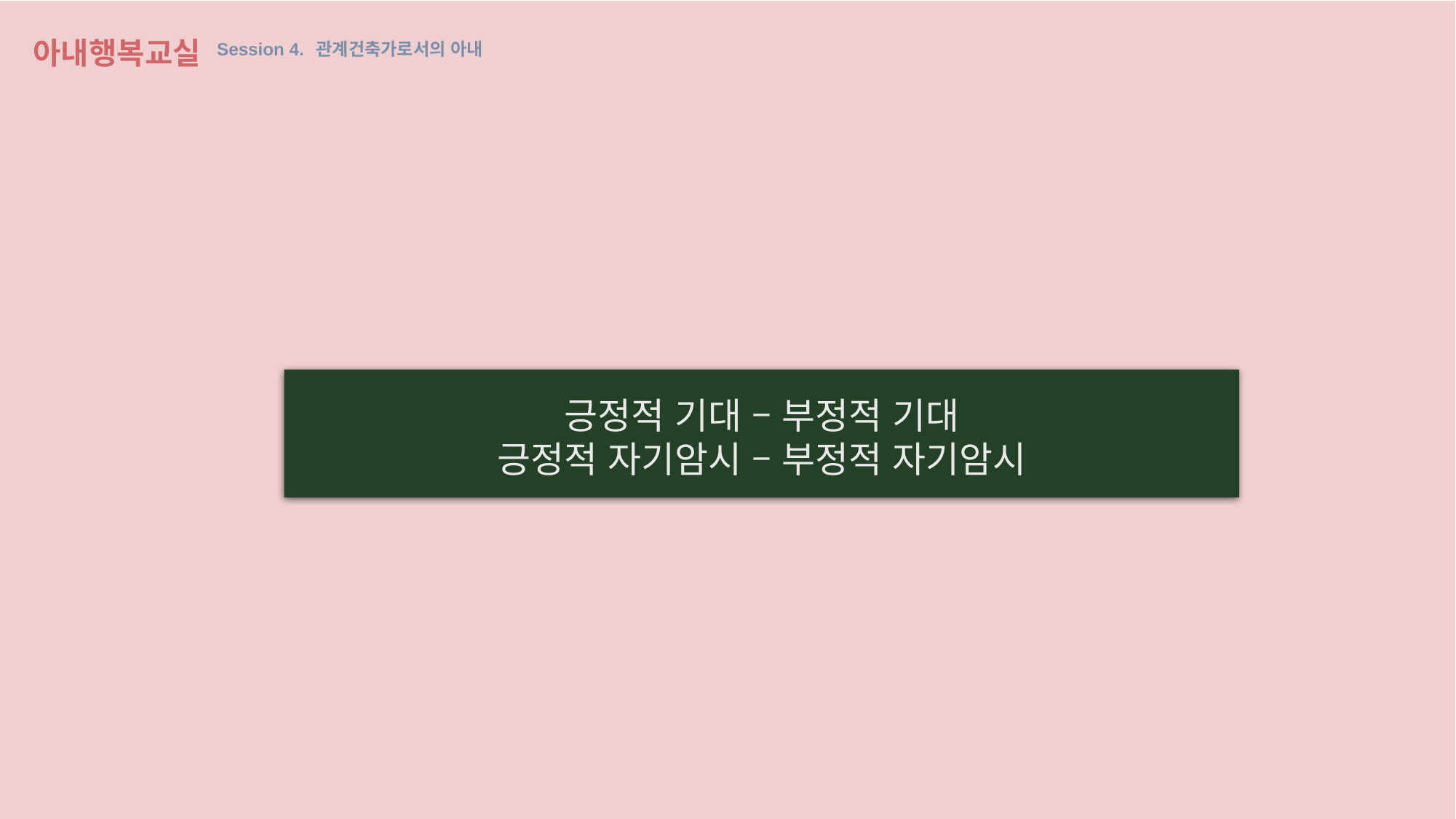

아내행복교실 Session 4. 관계건축가로서의 아내

긍정적 기대 – 부정적 기대
긍정적 자기암시 – 부정적 자기암시